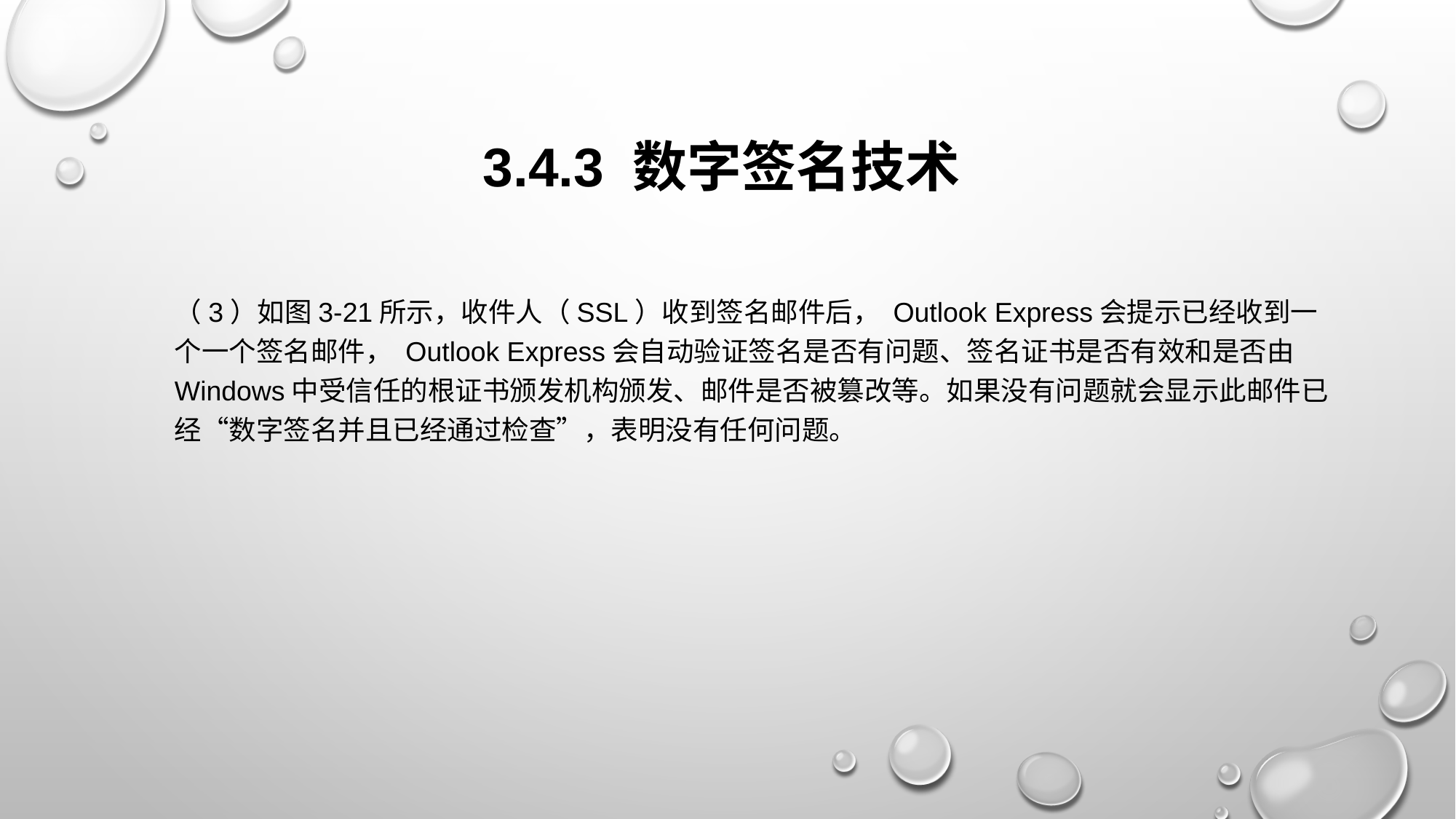

# 3.4.3 数字签名技术
（3）如图3-21所示，收件人（SSL）收到签名邮件后， Outlook Express会提示已经收到一个一个签名邮件， Outlook Express会自动验证签名是否有问题、签名证书是否有效和是否由 Windows中受信任的根证书颁发机构颁发、邮件是否被篡改等。如果没有问题就会显示此邮件已经“数字签名并且已经通过检查”，表明没有任何问题。